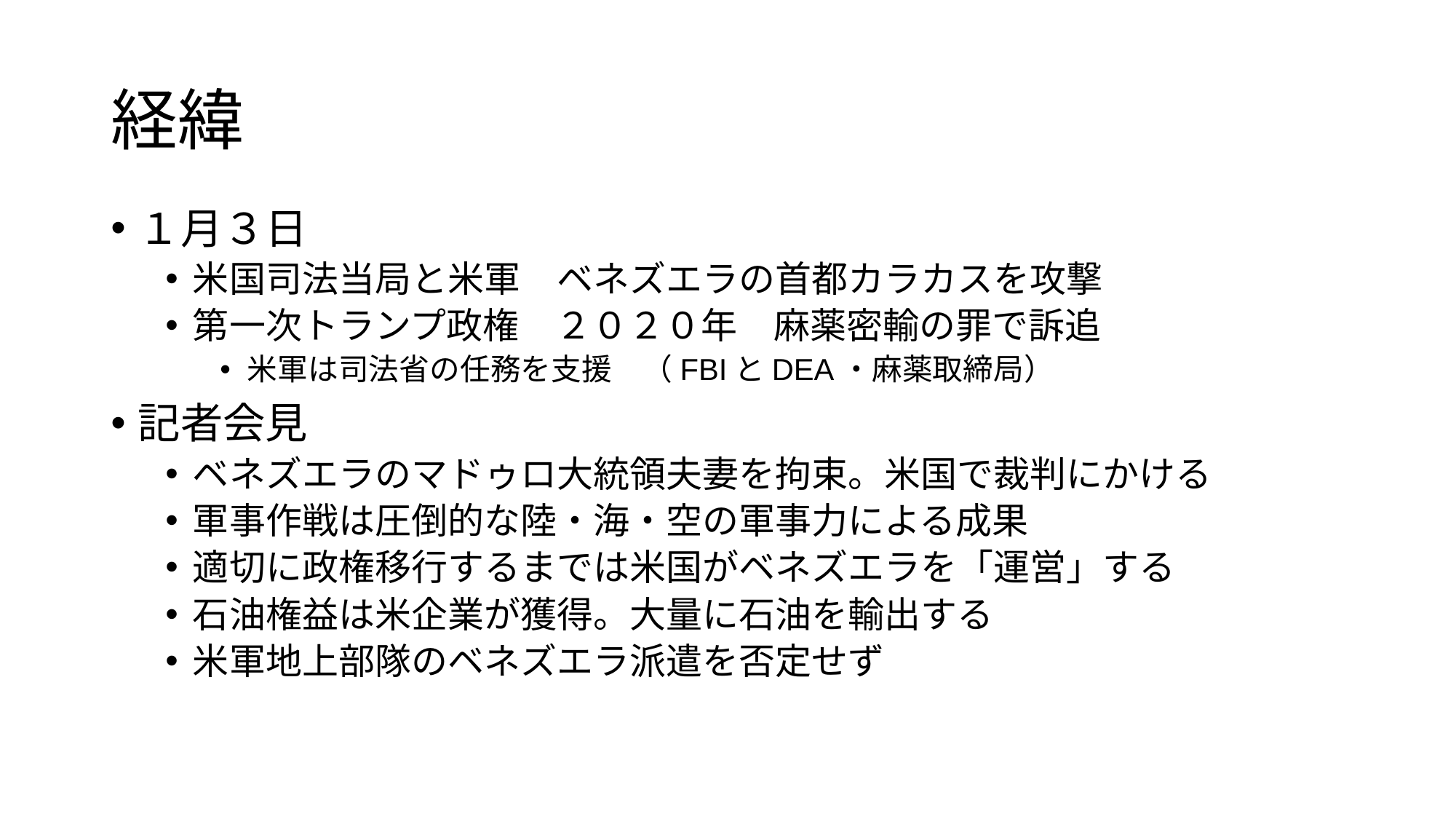

# 経緯
１月３日
米国司法当局と米軍　ベネズエラの首都カラカスを攻撃
第一次トランプ政権　２０２０年　麻薬密輸の罪で訴追
米軍は司法省の任務を支援　（FBIとDEA・麻薬取締局）
記者会見
ベネズエラのマドゥロ大統領夫妻を拘束。米国で裁判にかける
軍事作戦は圧倒的な陸・海・空の軍事力による成果
適切に政権移行するまでは米国がベネズエラを「運営」する
石油権益は米企業が獲得。大量に石油を輸出する
米軍地上部隊のベネズエラ派遣を否定せず